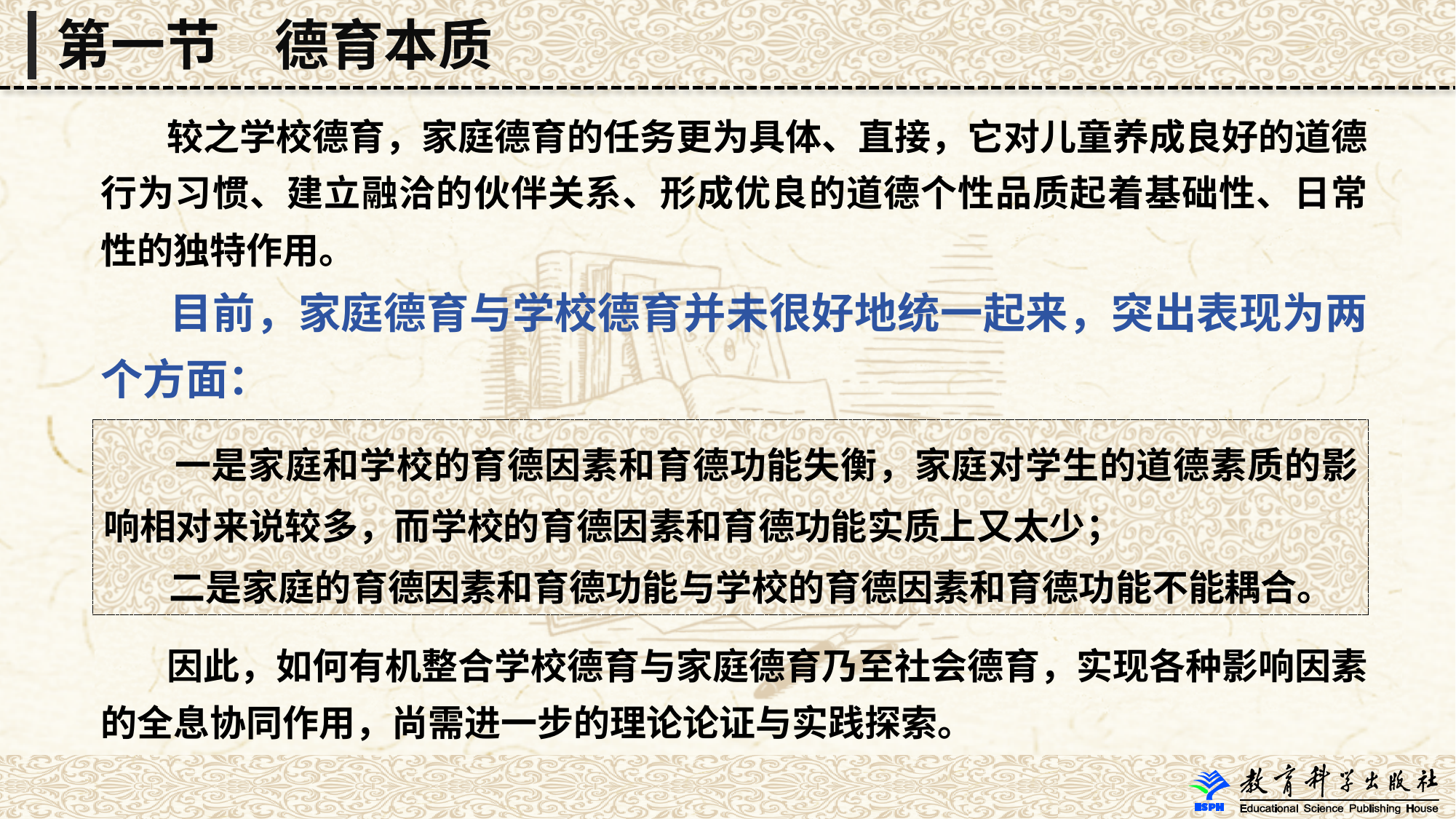

第一节　德育本质
       较之学校德育，家庭德育的任务更为具体、直接，它对儿童养成良好的道德行为习惯、建立融洽的伙伴关系、形成优良的道德个性品质起着基础性、日常性的独特作用。
       目前，家庭德育与学校德育并未很好地统一起来，突出表现为两个方面：

       因此，如何有机整合学校德育与家庭德育乃至社会德育，实现各种影响因素的全息协同作用，尚需进一步的理论论证与实践探索。

       一是家庭和学校的育德因素和育德功能失衡，家庭对学生的道德素质的影响相对来说较多，而学校的育德因素和育德功能实质上又太少；
       二是家庭的育德因素和育德功能与学校的育德因素和育德功能不能耦合。